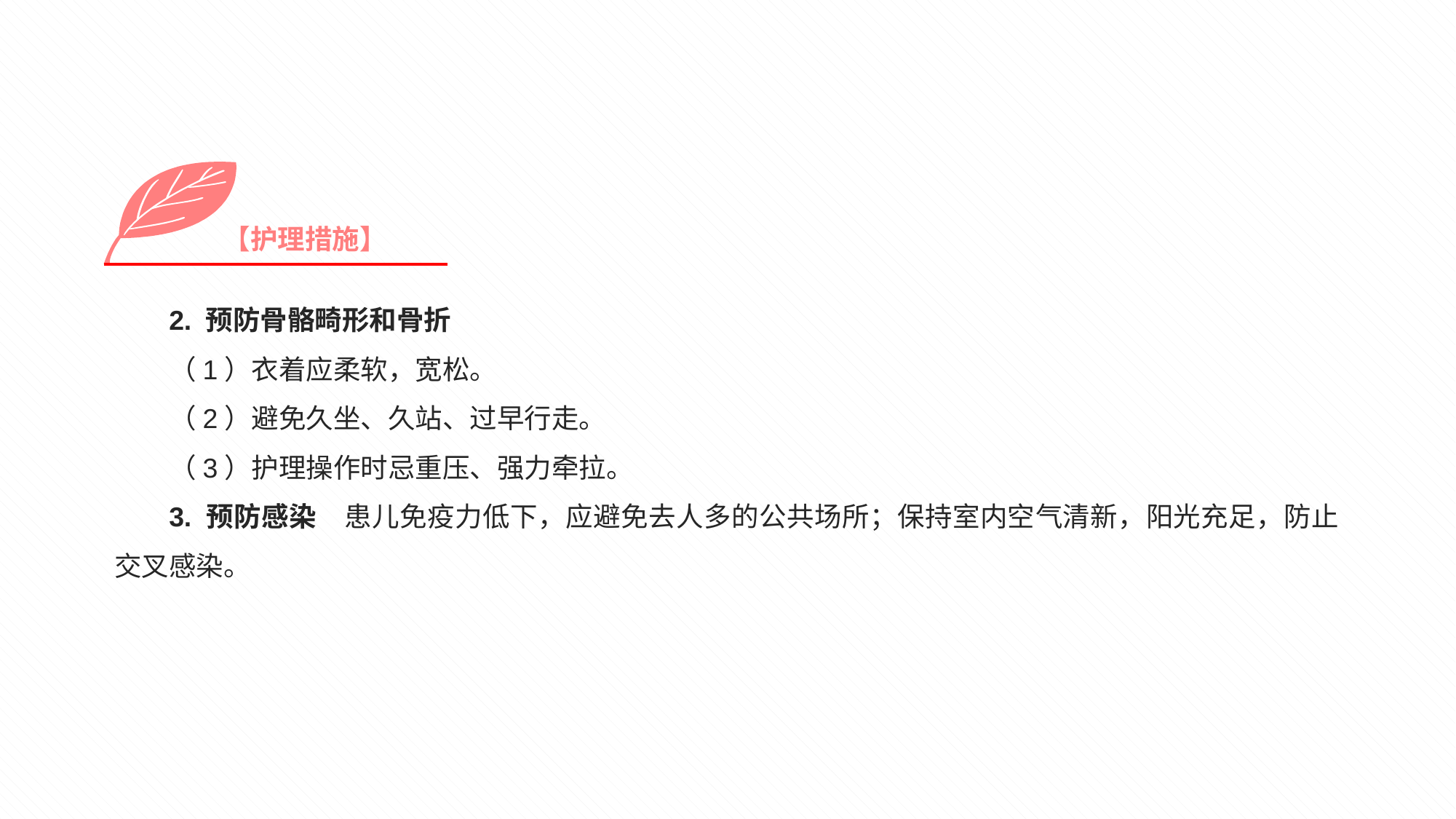

【护理措施】
2. 预防骨骼畸形和骨折
（1）衣着应柔软，宽松。
（2）避免久坐、久站、过早行走。
（3）护理操作时忌重压、强力牵拉。
3. 预防感染　患儿免疫力低下，应避免去人多的公共场所；保持室内空气清新，阳光充足，防止交叉感染。